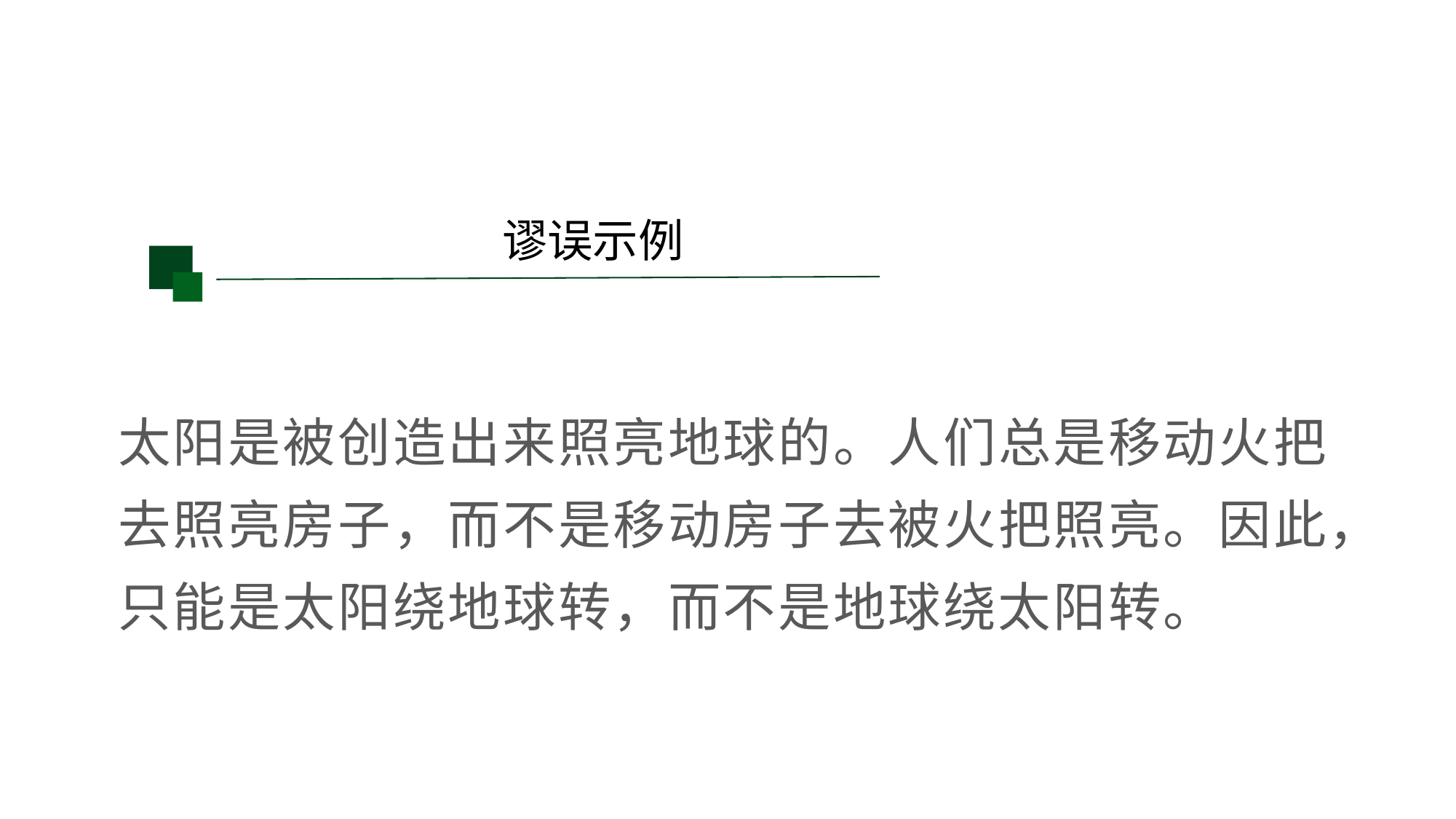

谬误示例

太阳是被创造出来照亮地球的。人们总是移动火把去照亮房子，而不是移动房子去被火把照亮。因此，只能是太阳绕地球转，而不是地球绕太阳转。